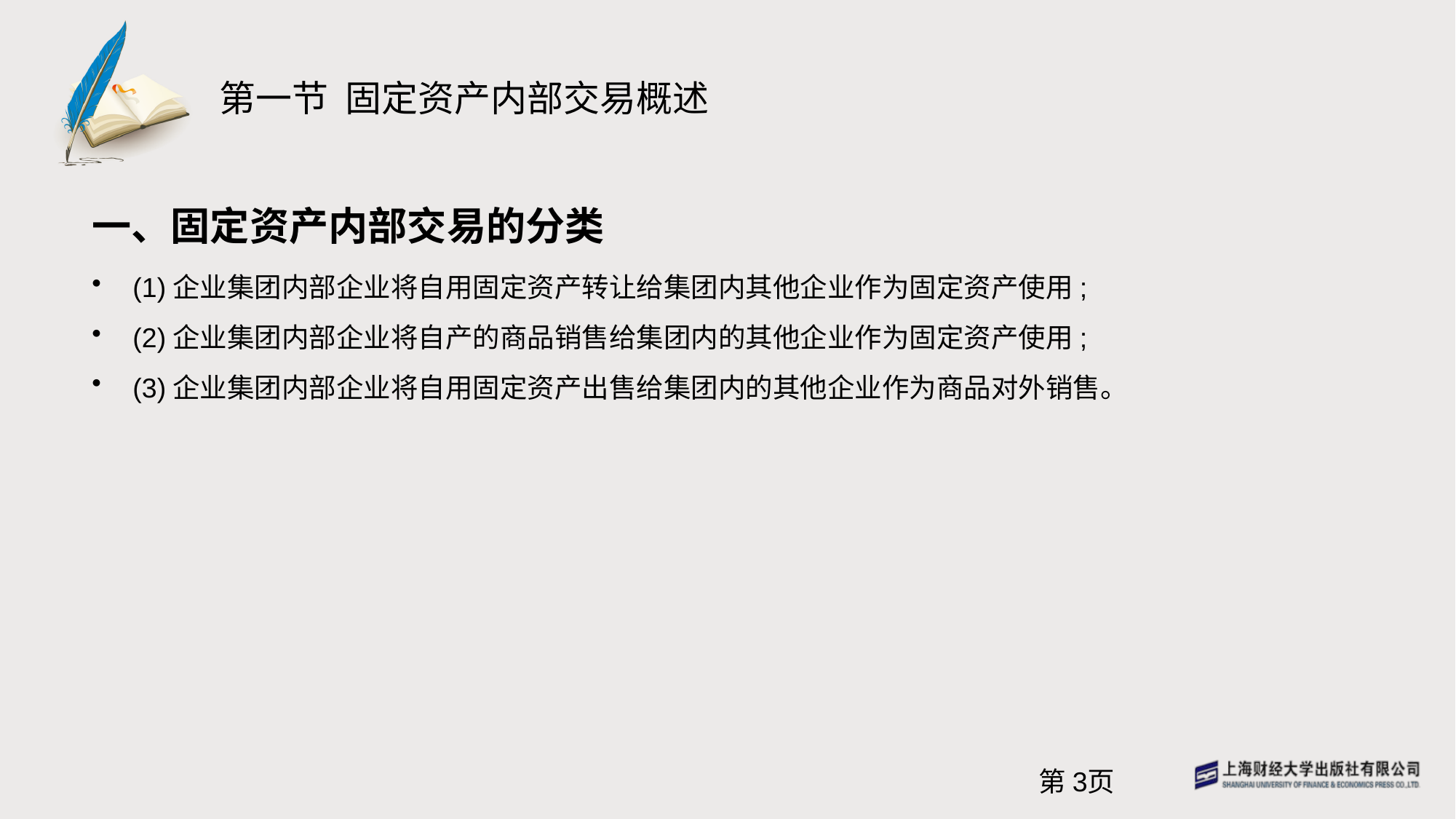

# 第一节  固定资产内部交易概述
一、固定资产内部交易的分类
(1)企业集团内部企业将自用固定资产转让给集团内其他企业作为固定资产使用;
(2)企业集团内部企业将自产的商品销售给集团内的其他企业作为固定资产使用;
(3)企业集团内部企业将自用固定资产出售给集团内的其他企业作为商品对外销售。

3